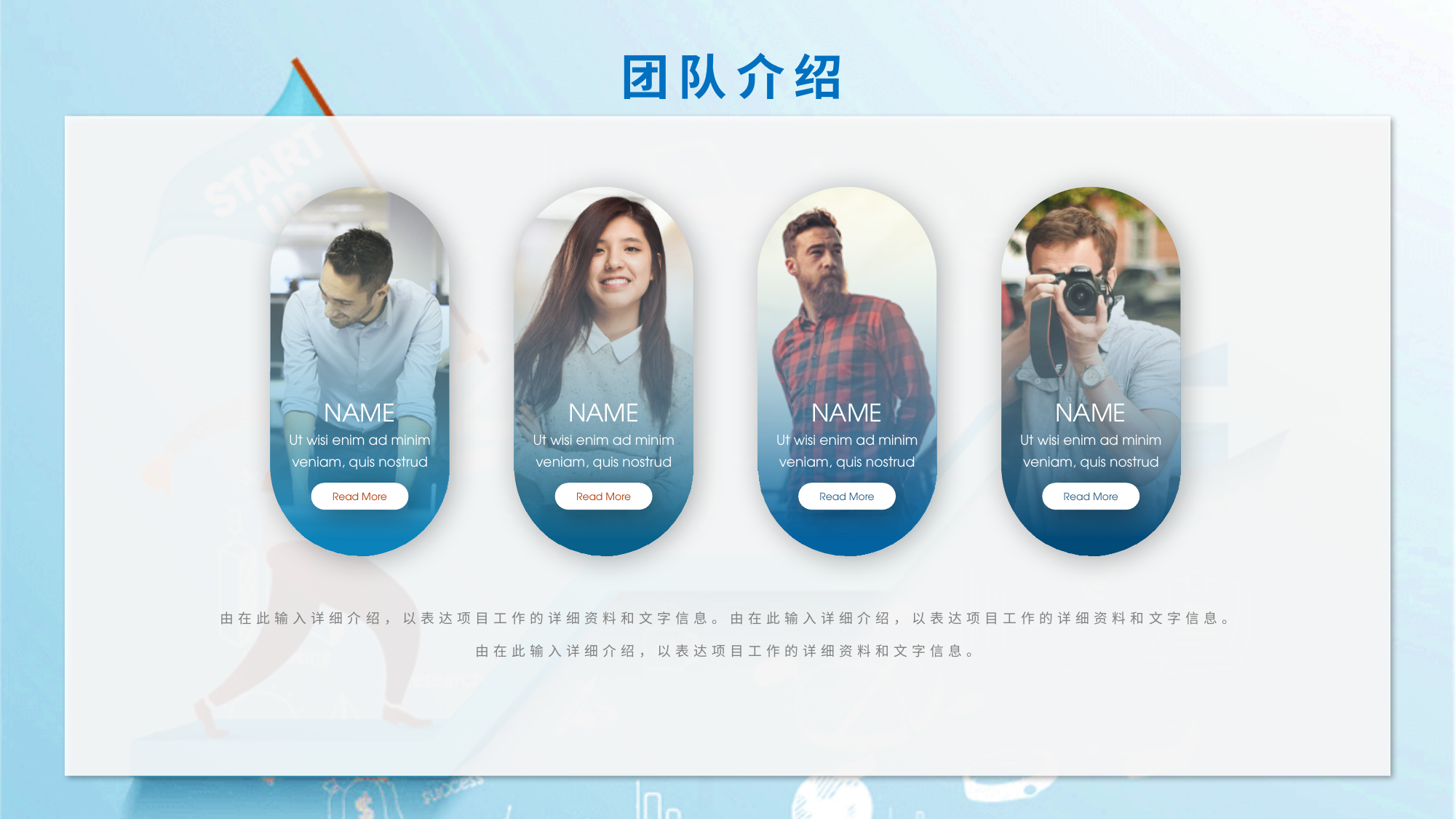

团队介绍

NAME
Ut wisi enim ad minim veniam, quis nostrud
NAME
Ut wisi enim ad minim veniam, quis nostrud
NAME
Ut wisi enim ad minim veniam, quis nostrud
NAME
Ut wisi enim ad minim veniam, quis nostrud
Read More
Read More
Read More
Read More
由在此输入详细介绍，以表达项目工作的详细资料和文字信息。由在此输入详细介绍，以表达项目工作的详细资料和文字信息。
由在此输入详细介绍，以表达项目工作的详细资料和文字信息。